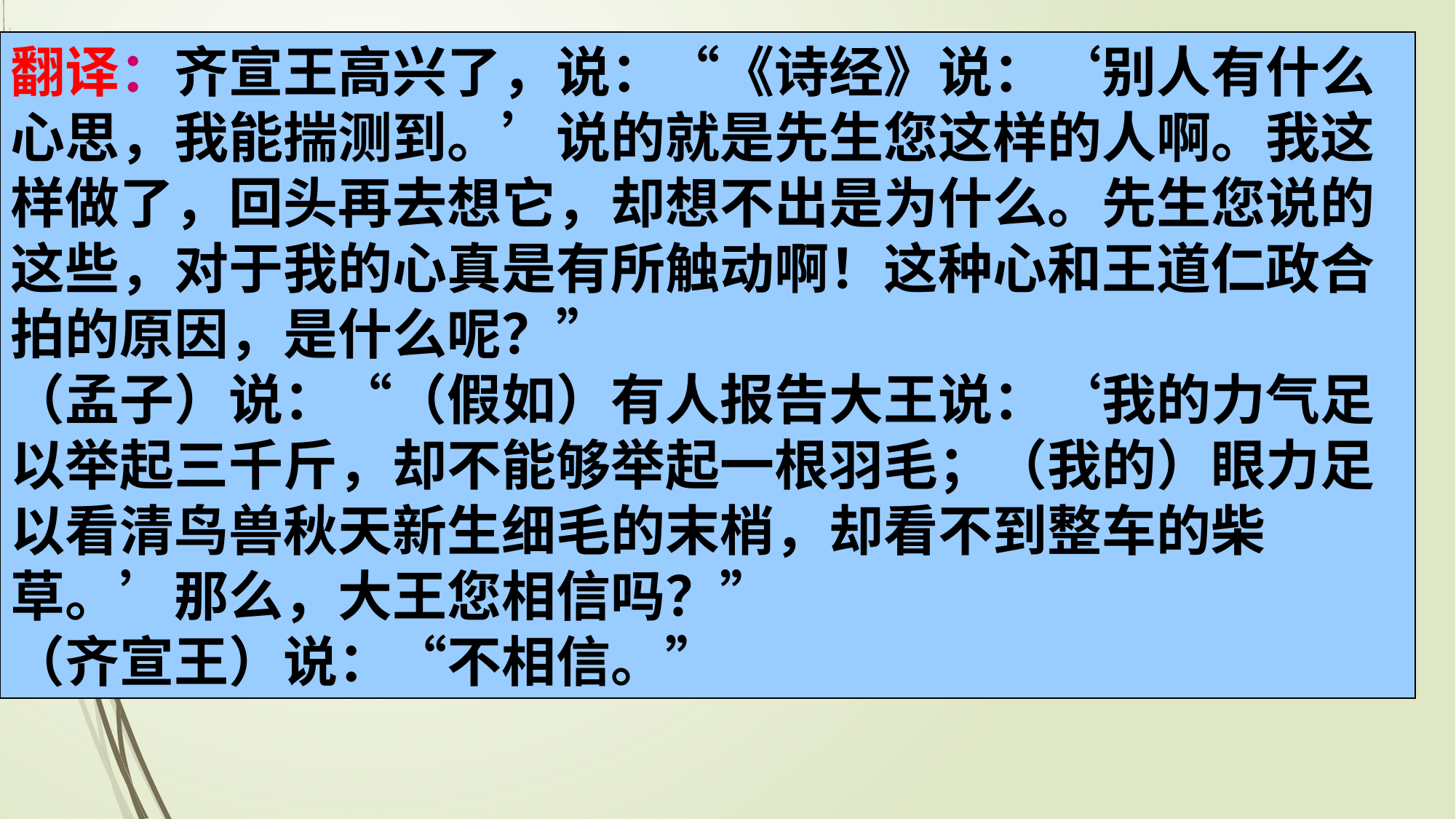

翻译：齐宣王高兴了，说：“《诗经》说：‘别人有什么心思，我能揣测到。’说的就是先生您这样的人啊。我这样做了，回头再去想它，却想不出是为什么。先生您说的这些，对于我的心真是有所触动啊！这种心和王道仁政合拍的原因，是什么呢？”
（孟子）说：“（假如）有人报告大王说：‘我的力气足以举起三千斤，却不能够举起一根羽毛；（我的）眼力足以看清鸟兽秋天新生细毛的末梢，却看不到整车的柴草。’那么，大王您相信吗？”
（齐宣王）说：“不相信。”